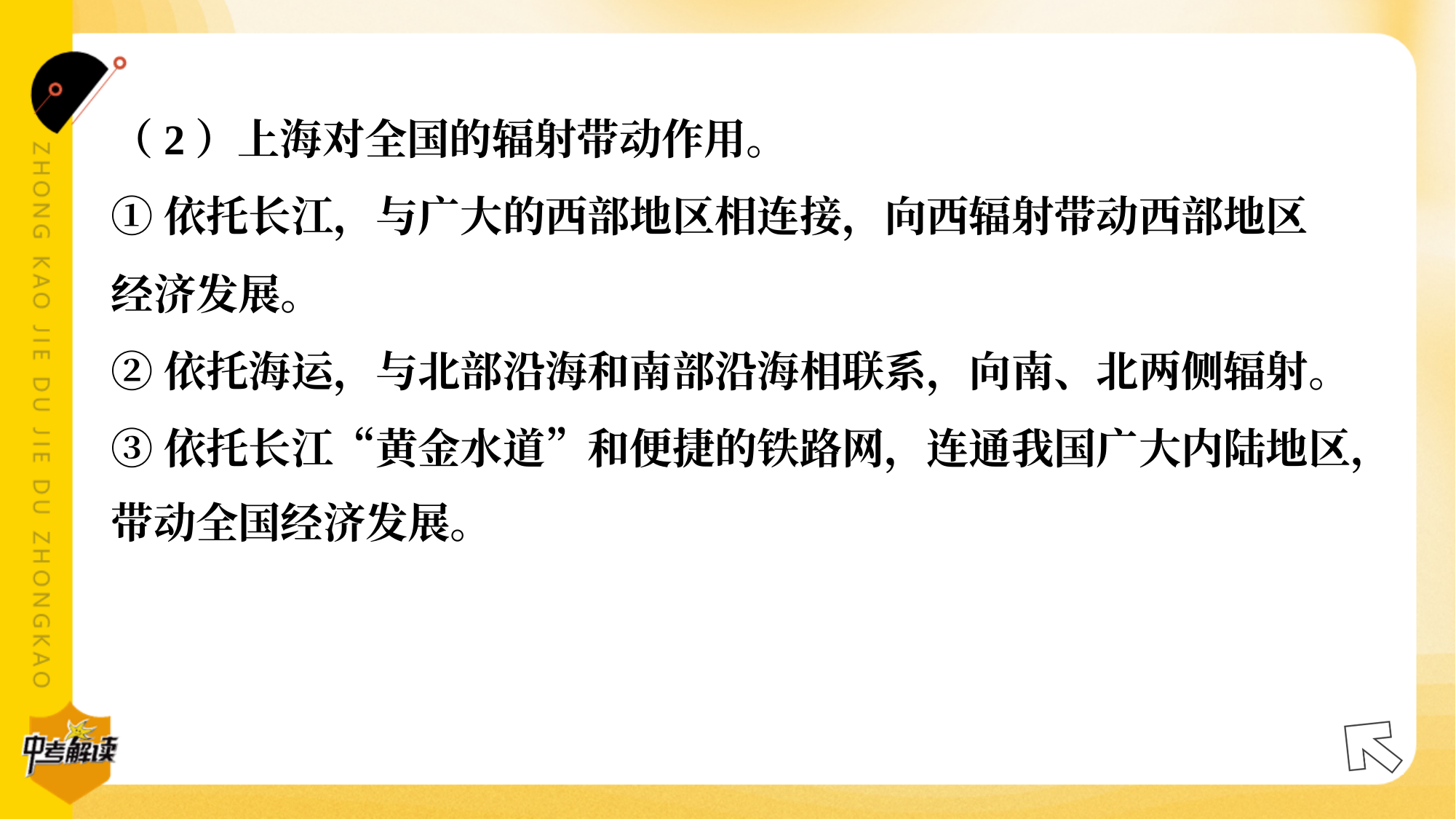

（2）上海对全国的辐射带动作用。
①依托长江，与广大的西部地区相连接，向西辐射带动西部地区
经济发展。
②依托海运，与北部沿海和南部沿海相联系，向南、北两侧辐射。
③依托长江“黄金水道”和便捷的铁路网，连通我国广大内陆地区，
带动全国经济发展。